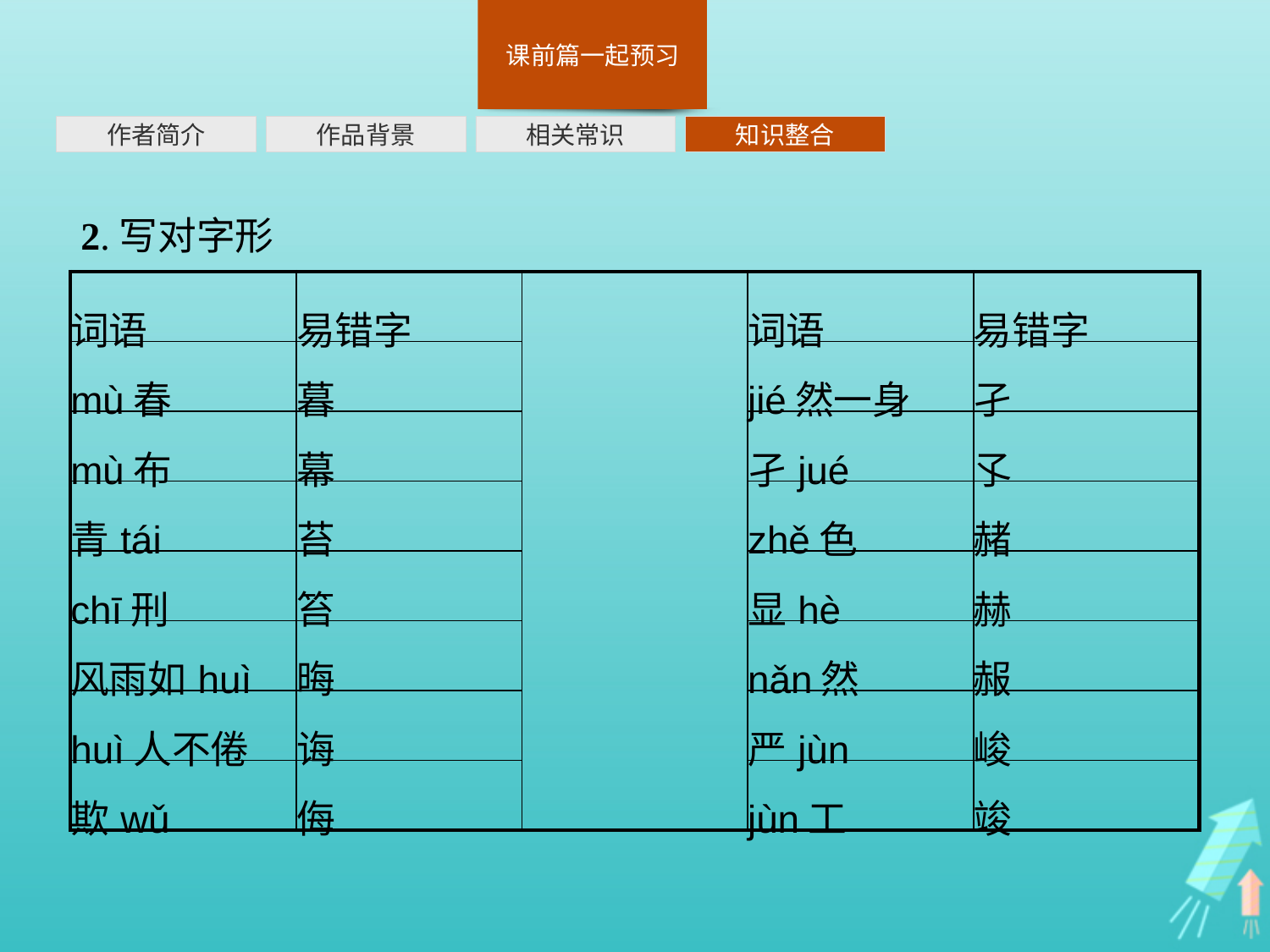

作者简介
作品背景
相关常识
知识整合
2.写对字形
| 词语 | 易错字 |  | 词语 | 易错字 |
| --- | --- | --- | --- | --- |
| mù春 | 暮 |  | jié然一身 | 孑 |
| mù布 | 幕 |  | 孑jué | 孓 |
| 青tái | 苔 |  | zhě色 | 赭 |
| chī刑 | 笞 |  | 显hè | 赫 |
| 风雨如huì | 晦 |  | nǎn然 | 赧 |
| huì人不倦 | 诲 |  | 严jùn | 峻 |
| 欺wǔ | 侮 |  | jùn工 | 竣 |